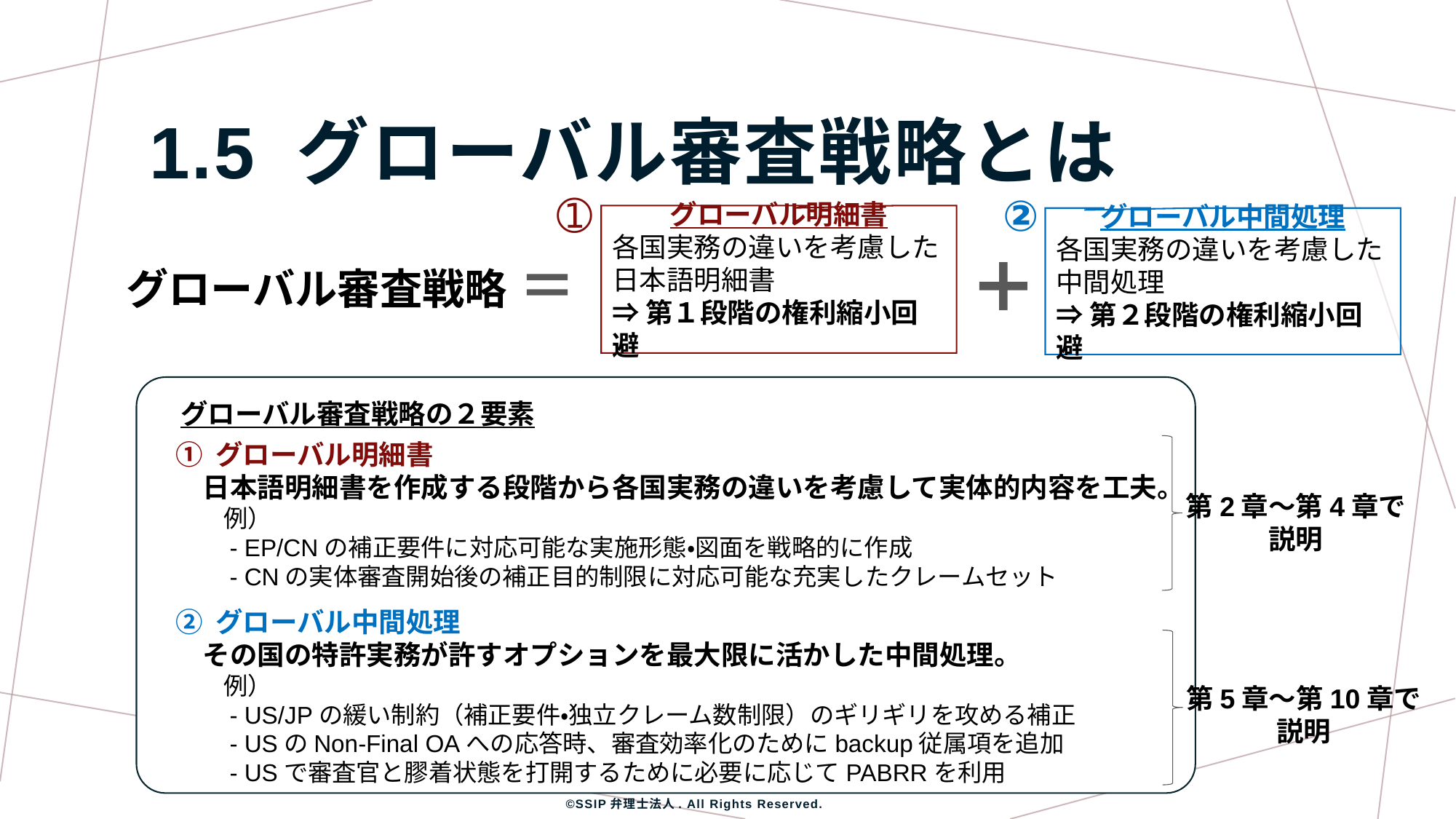

# 1.5 グローバル審査戦略とは
➀
②
グローバル明細書
各国実務の違いを考慮した日本語明細書
⇒第１段階の権利縮小回避
グローバル中間処理
各国実務の違いを考慮した中間処理
⇒第２段階の権利縮小回避
グローバル審査戦略

グローバル審査戦略の２要素
➀ グローバル明細書
　日本語明細書を作成する段階から各国実務の違いを考慮して実体的内容を工夫。
　　例）
　　- EP/CNの補正要件に対応可能な実施形態・図面を戦略的に作成
　　- CNの実体審査開始後の補正目的制限に対応可能な充実したクレームセット

② グローバル中間処理
　その国の特許実務が許すオプションを最大限に活かした中間処理。
　　例）
　　- US/JPの緩い制約（補正要件・独立クレーム数制限）のギリギリを攻める補正
　　- USのNon-Final OAへの応答時、審査効率化のためにbackup従属項を追加
　　- USで審査官と膠着状態を打開するために必要に応じてPABRRを利用

第2章～第4章で
説明

第5章～第10章で
説明
©SSIP弁理士法人. All Rights Reserved.